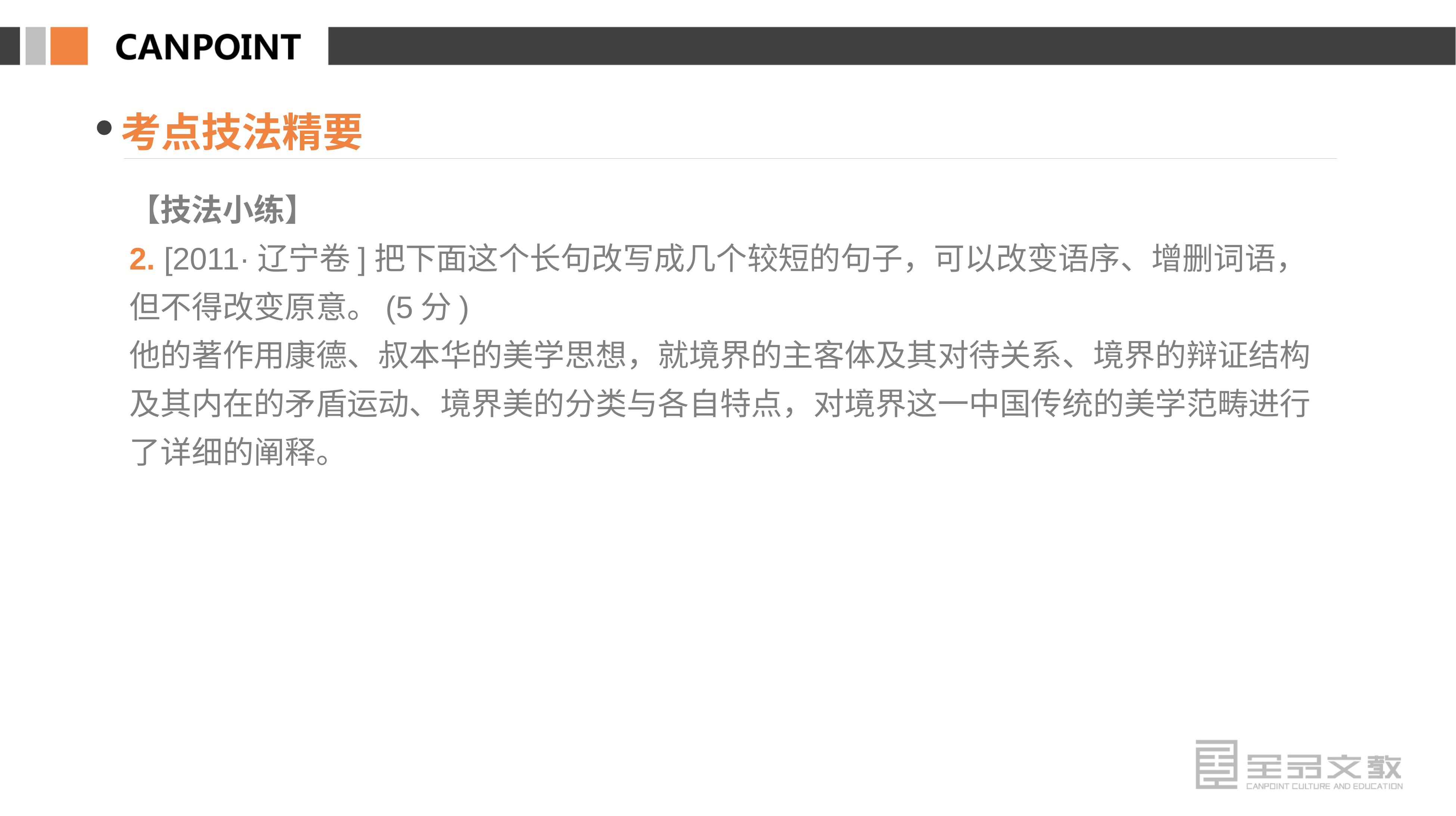

考点技法精要

【技法小练】
2. [2011·辽宁卷]把下面这个长句改写成几个较短的句子，可以改变语序、增删词语，但不得改变原意。(5分)
他的著作用康德、叔本华的美学思想，就境界的主客体及其对待关系、境界的辩证结构及其内在的矛盾运动、境界美的分类与各自特点，对境界这一中国传统的美学范畴进行了详细的阐释。